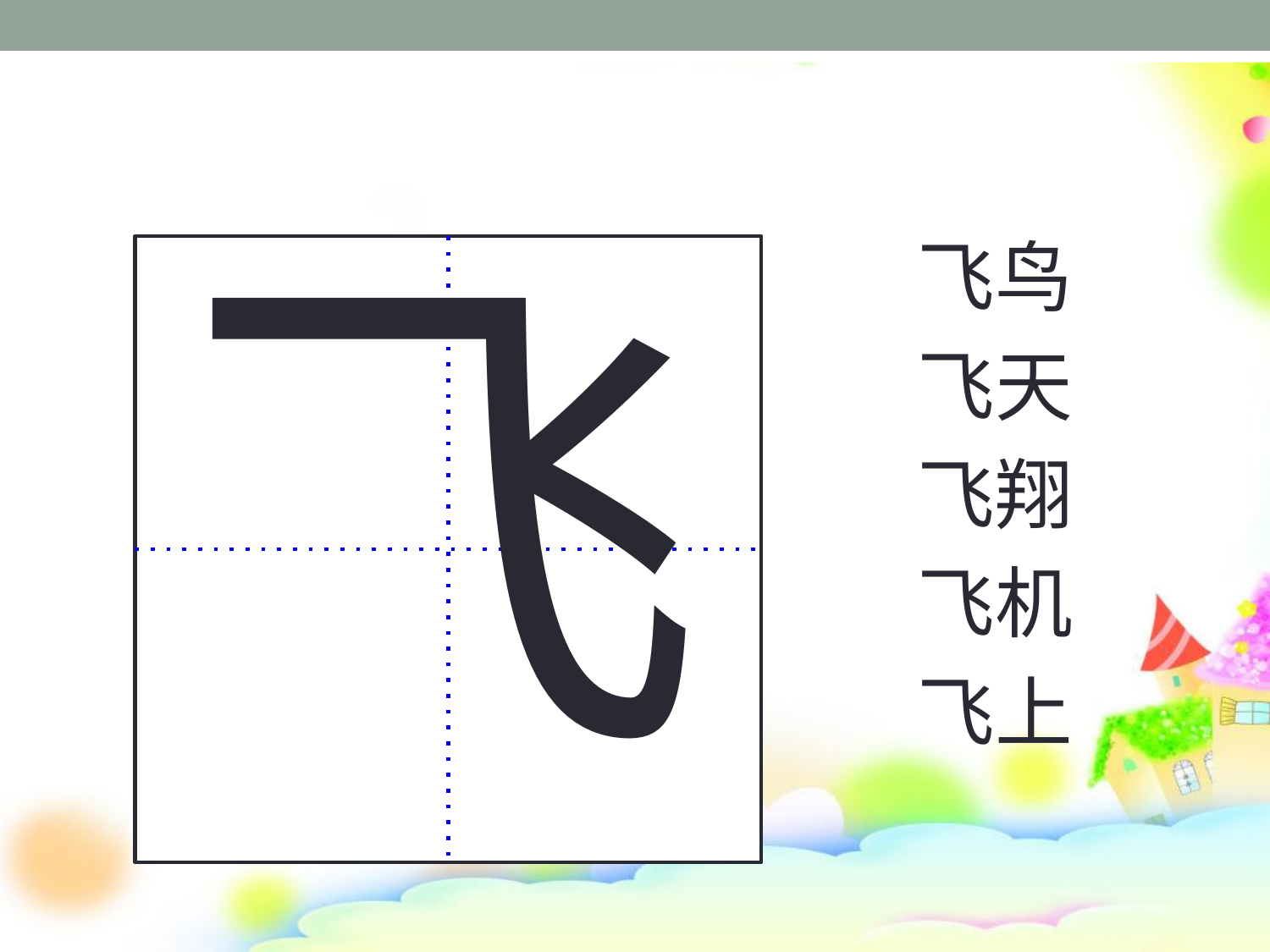

#
飞
飞鸟
飞天
飞翔
飞机
飞上